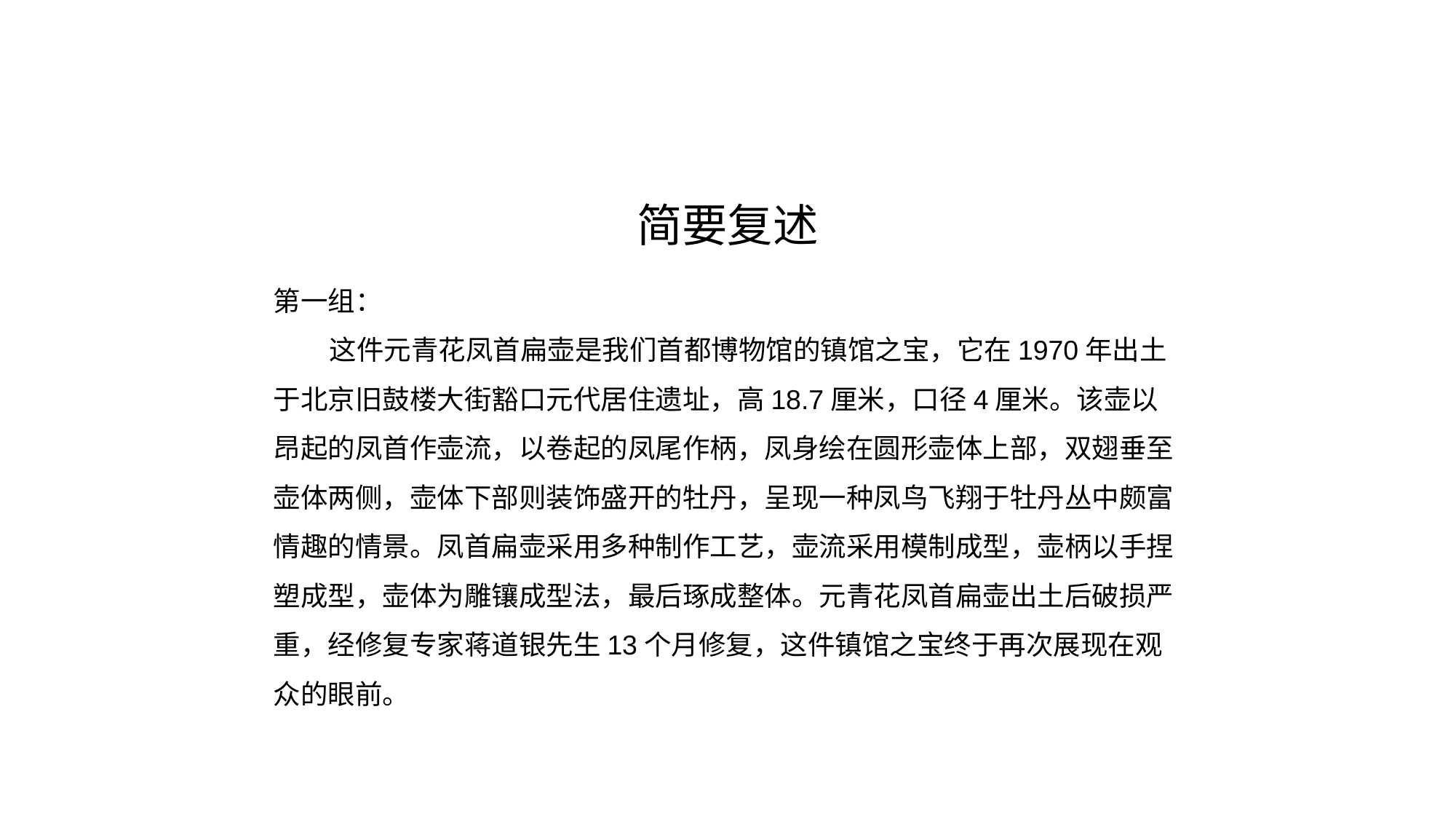

# 简要复述
第一组：
        这件元青花凤首扁壶是我们首都博物馆的镇馆之宝，它在1970年出土于北京旧鼓楼大街豁口元代居住遗址，高18.7厘米，口径4厘米。该壶以昂起的凤首作壶流，以卷起的凤尾作柄，凤身绘在圆形壶体上部，双翅垂至壶体两侧，壶体下部则装饰盛开的牡丹，呈现一种凤鸟飞翔于牡丹丛中颇富情趣的情景。凤首扁壶采用多种制作工艺，壶流采用模制成型，壶柄以手捏塑成型，壶体为雕镶成型法，最后琢成整体。元青花凤首扁壶出土后破损严重，经修复专家蒋道银先生13个月修复，这件镇馆之宝终于再次展现在观众的眼前。